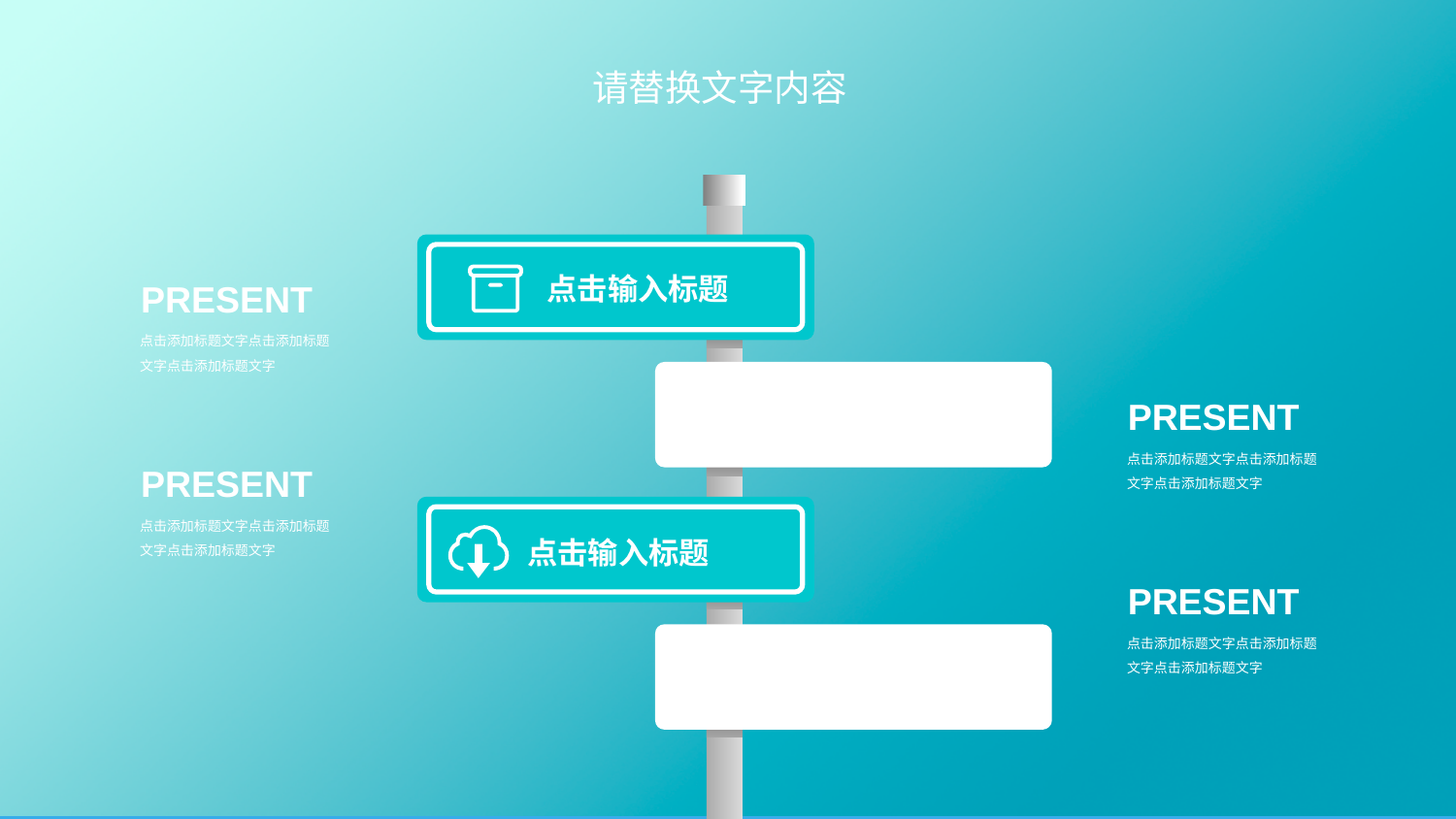

请替换文字内容

点击输入标题
PRESENT
点击添加标题文字点击添加标题文字点击添加标题文字

PRESENT
点击添加标题文字点击添加标题文字点击添加标题文字

点击输入标题

PRESENT
点击添加标题文字点击添加标题文字点击添加标题文字

点击输入标题
PRESENT
点击添加标题文字点击添加标题文字点击添加标题文字

点击输入标题